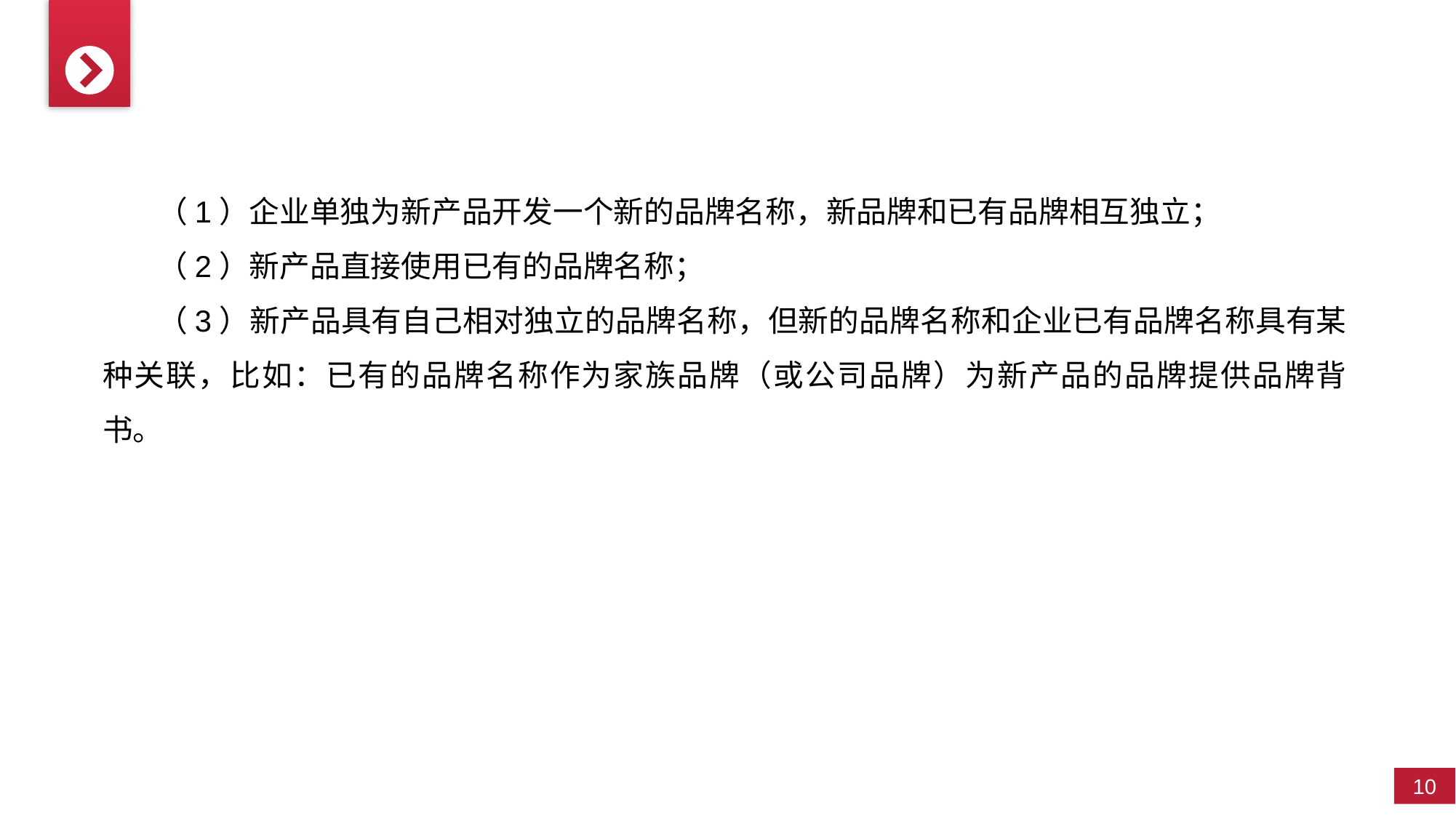

（1）企业单独为新产品开发一个新的品牌名称，新品牌和已有品牌相互独立；
（2）新产品直接使用已有的品牌名称；
（3）新产品具有自己相对独立的品牌名称，但新的品牌名称和企业已有品牌名称具有某种关联，比如：已有的品牌名称作为家族品牌（或公司品牌）为新产品的品牌提供品牌背书。